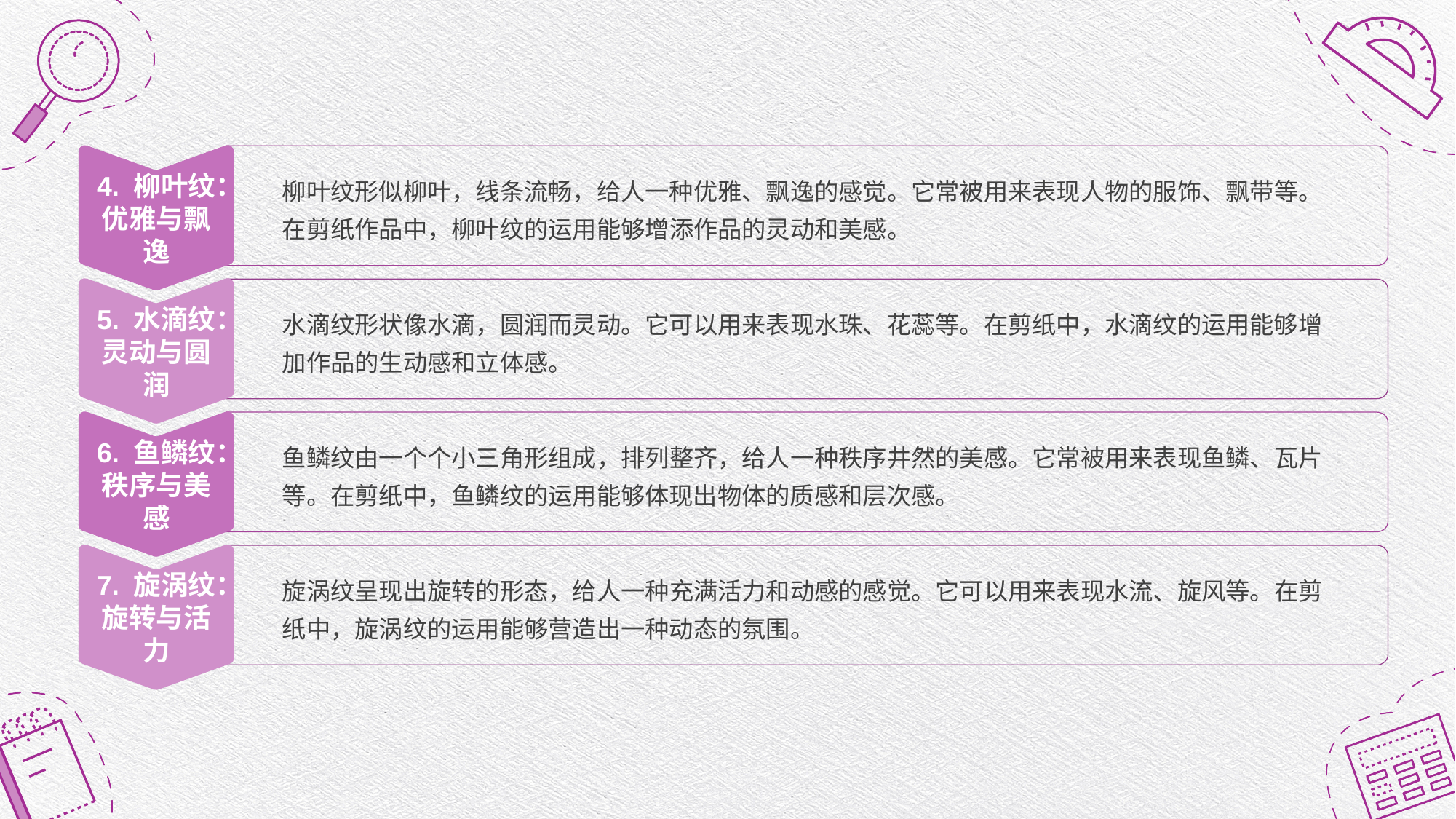

4. 柳叶纹：优雅与飘逸
柳叶纹形似柳叶，线条流畅，给人一种优雅、飘逸的感觉。它常被用来表现人物的服饰、飘带等。在剪纸作品中，柳叶纹的运用能够增添作品的灵动和美感。
5. 水滴纹：灵动与圆润
水滴纹形状像水滴，圆润而灵动。它可以用来表现水珠、花蕊等。在剪纸中，水滴纹的运用能够增加作品的生动感和立体感。
6. 鱼鳞纹：秩序与美感
鱼鳞纹由一个个小三角形组成，排列整齐，给人一种秩序井然的美感。它常被用来表现鱼鳞、瓦片等。在剪纸中，鱼鳞纹的运用能够体现出物体的质感和层次感。
7. 旋涡纹：旋转与活力
旋涡纹呈现出旋转的形态，给人一种充满活力和动感的感觉。它可以用来表现水流、旋风等。在剪纸中，旋涡纹的运用能够营造出一种动态的氛围。